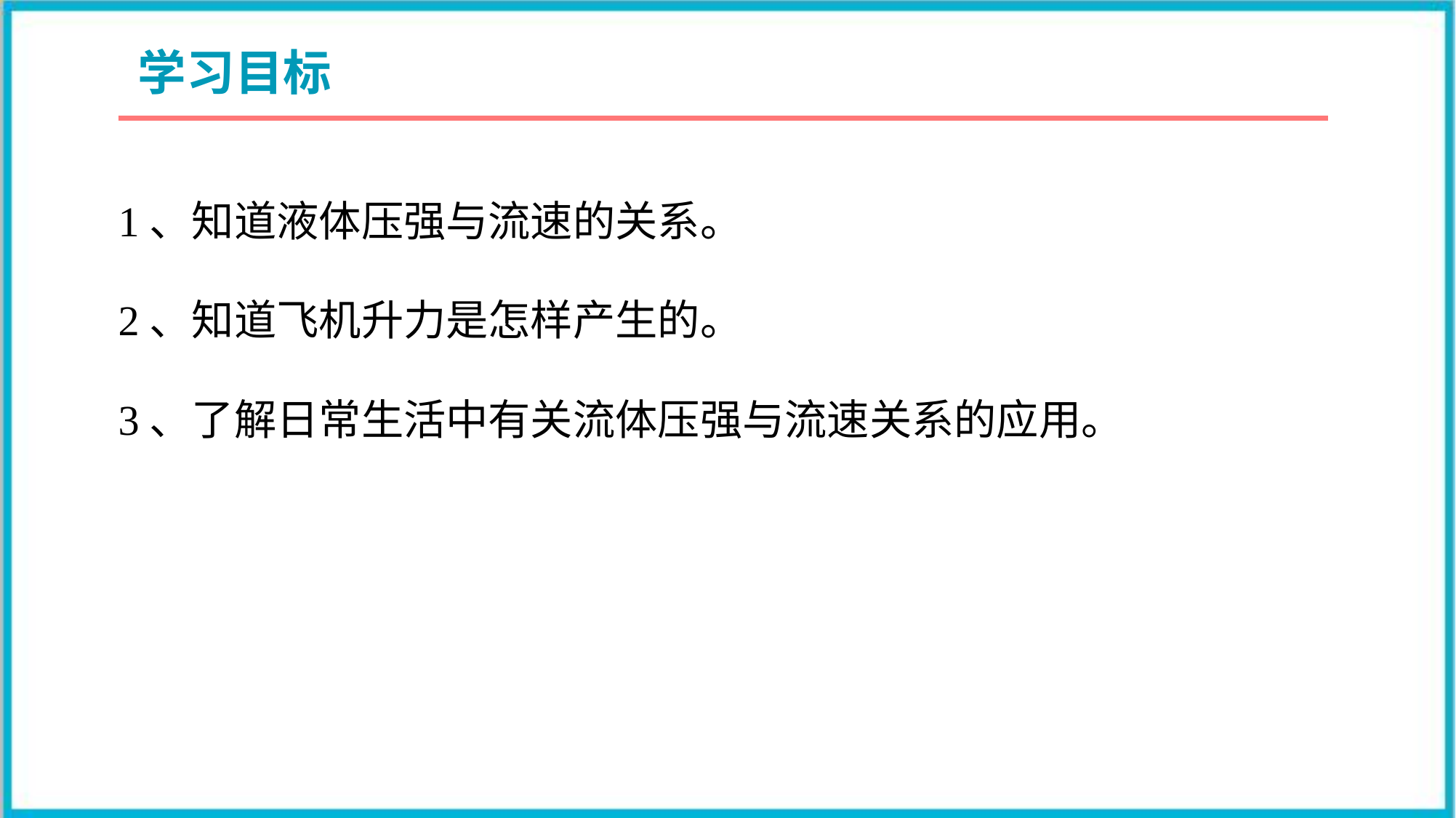

学习目标
1、知道液体压强与流速的关系。
2、知道飞机升力是怎样产生的。
3、了解日常生活中有关流体压强与流速关系的应用。